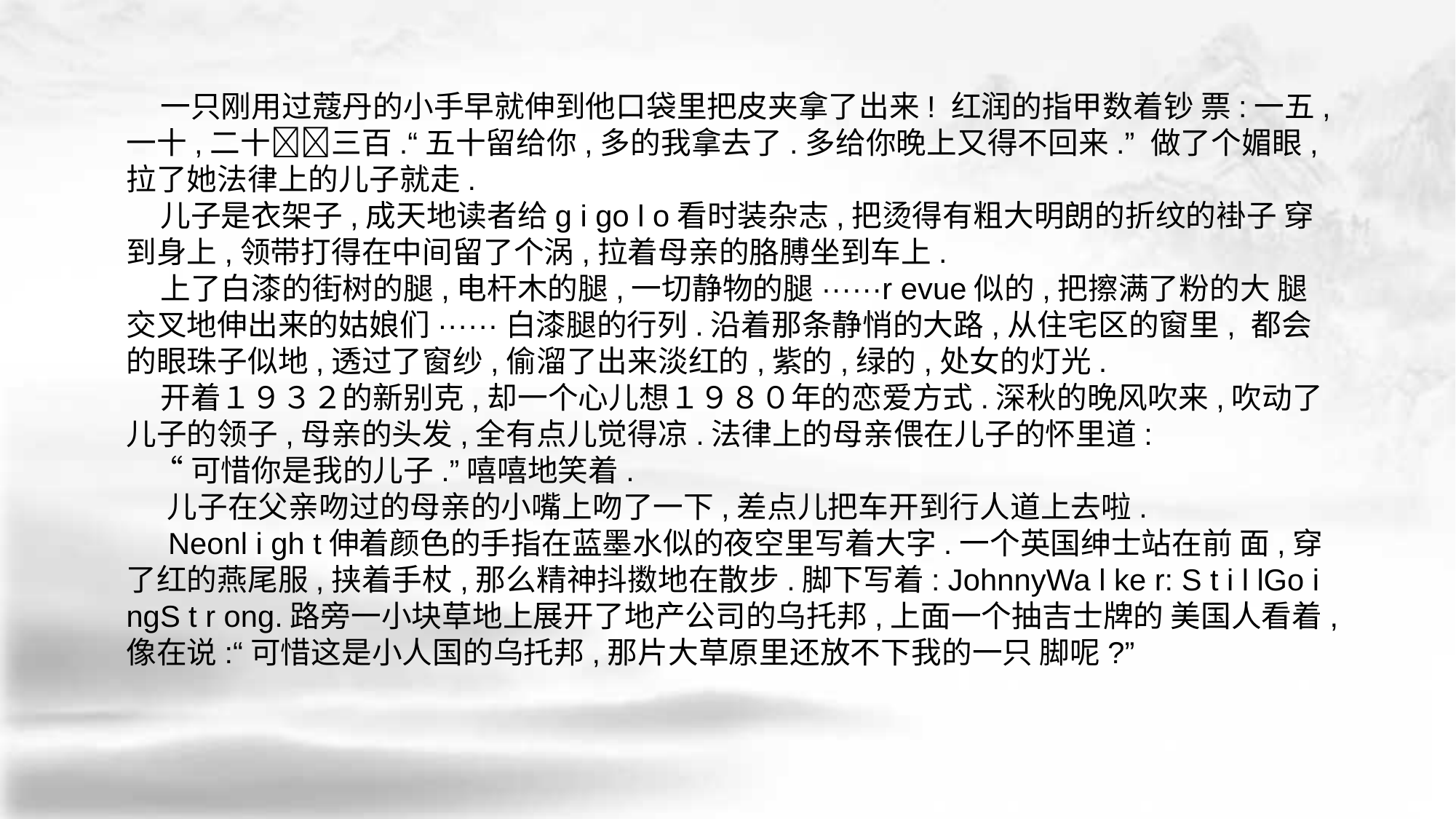

一只刚用过蔻丹的小手早就伸到他口袋里把皮夹拿了出来! 红润的指甲数着钞 票:一五,一十,二十􀆺􀆺三百.“五十留给你,多的我拿去了.多给你晚上又得不回来.” 做了个媚眼,拉了她法律上的儿子就走.
    儿子是衣架子,成天地读者给g i go l o看时装杂志,把烫得有粗大明朗的折纹的褂子 穿到身上,领带打得在中间留了个涡,拉着母亲的胳膊坐到车上.
    上了白漆的街树的腿,电杆木的腿,一切静物的腿······r evue似的,把擦满了粉的大 腿交叉地伸出来的姑娘们······白漆腿的行列.沿着那条静悄的大路,从住宅区的窗里, 都会的眼珠子似地,透过了窗纱,偷溜了出来淡红的,紫的,绿的,处女的灯光.
    开着１９３２的新别克,却一个心儿想１９８０年的恋爱方式.深秋的晚风吹来,吹动了 儿子的领子,母亲的头发,全有点儿觉得凉.法律上的母亲偎在儿子的怀里道:
    “可惜你是我的儿子.”嘻嘻地笑着.
     儿子在父亲吻过的母亲的小嘴上吻了一下,差点儿把车开到行人道上去啦.
     Neonl i gh t伸着颜色的手指在蓝墨水似的夜空里写着大字.一个英国绅士站在前 面,穿了红的燕尾服,挟着手杖,那么精神抖擞地在散步.脚下写着: JohnnyWa l ke r: S t i l lGo i ngS t r ong.路旁一小块草地上展开了地产公司的乌托邦,上面一个抽吉士牌的 美国人看着,像在说:“可惜这是小人国的乌托邦,那片大草原里还放不下我的一只 脚呢?”